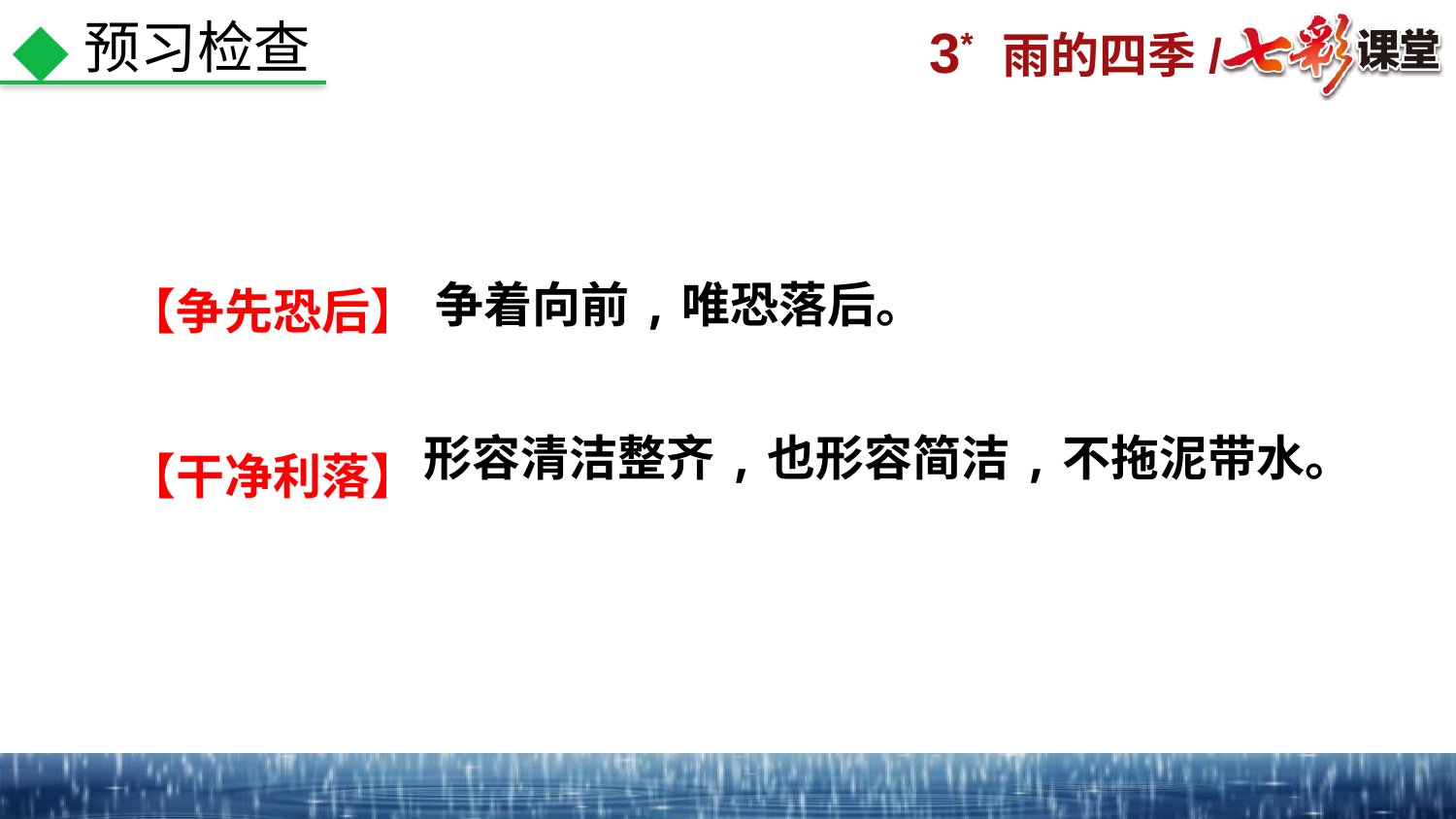

预习检查

【争先恐后】
争着向前,唯恐落后。
【干净利落】
形容清洁整齐,也形容简洁,不拖泥带水。